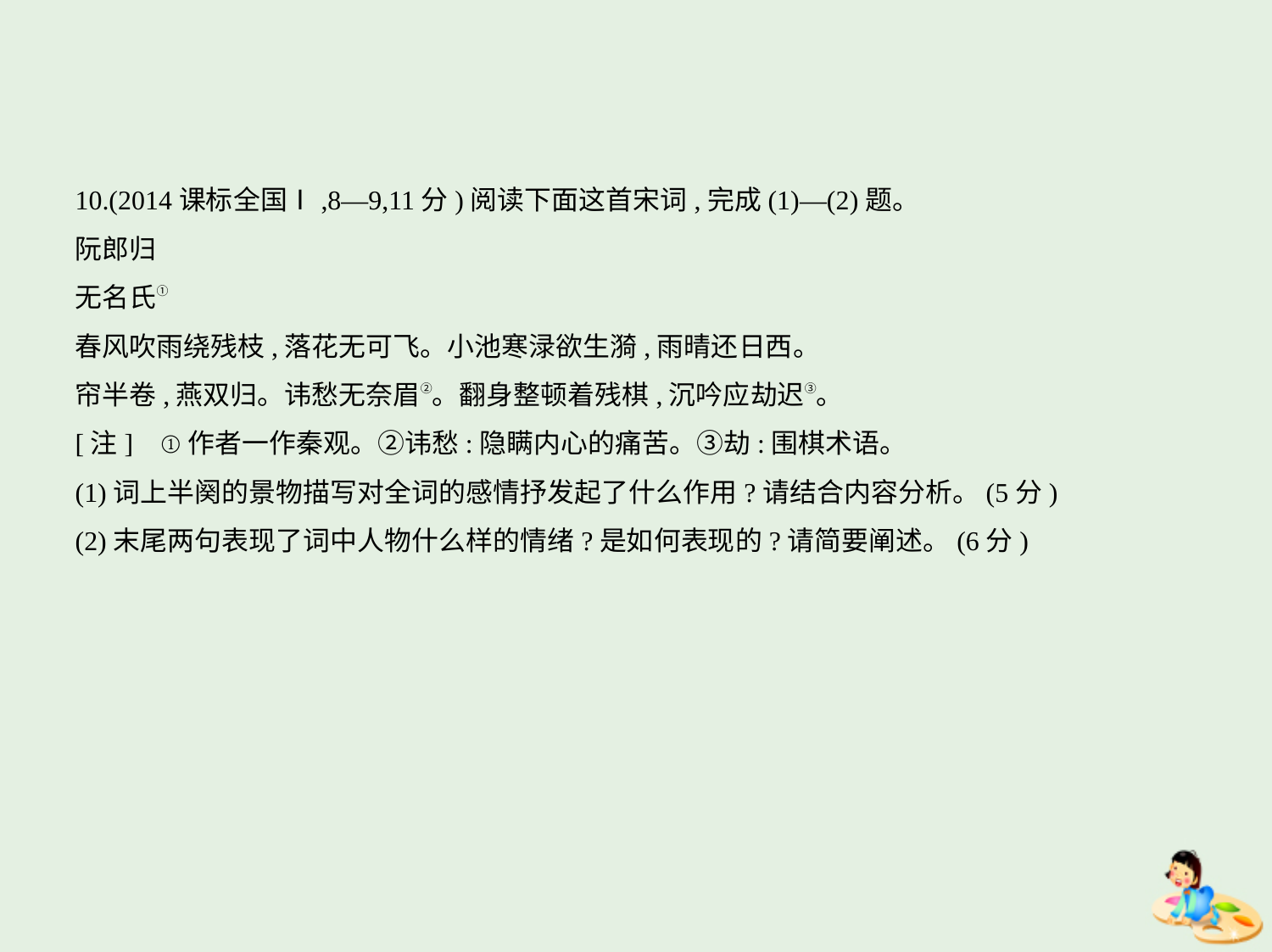

10.(2014课标全国Ⅰ,8—9,11分)阅读下面这首宋词,完成(1)—(2)题。
阮郎归
无名氏①
春风吹雨绕残枝,落花无可飞。小池寒渌欲生漪,雨晴还日西。
帘半卷,燕双归。讳愁无奈眉②。翻身整顿着残棋,沉吟应劫迟③。
[注]    ①作者一作秦观。②讳愁:隐瞒内心的痛苦。③劫:围棋术语。
(1)词上半阕的景物描写对全词的感情抒发起了什么作用?请结合内容分析。(5分)
(2)末尾两句表现了词中人物什么样的情绪?是如何表现的?请简要阐述。(6分)